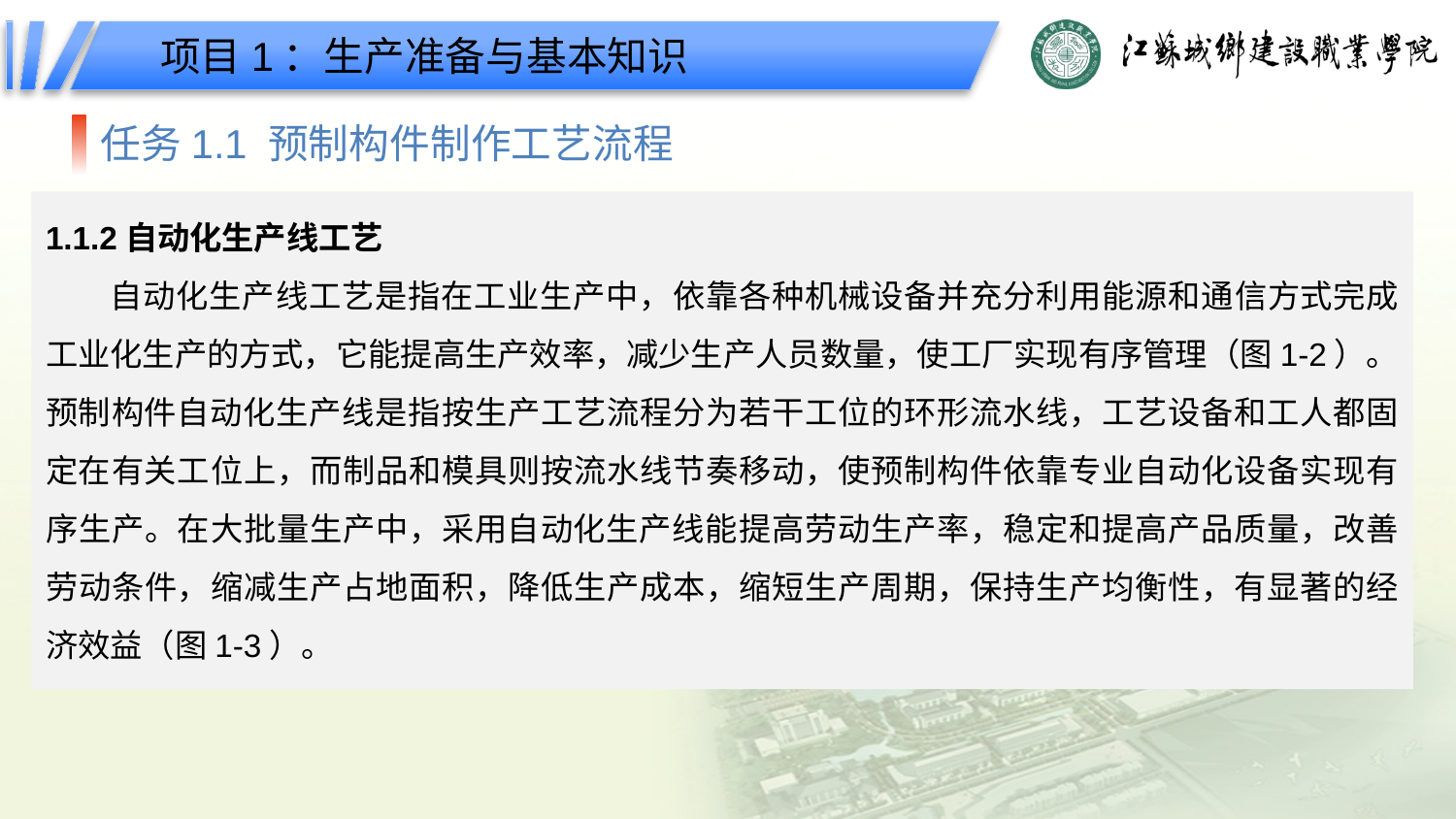

项目1：生产准备与基本知识
任务1.1 预制构件制作工艺流程

1.1.2自动化生产线工艺
自动化生产线工艺是指在工业生产中，依靠各种机械设备并充分利用能源和通信方式完成工业化生产的方式，它能提高生产效率，减少生产人员数量，使工厂实现有序管理（图1-2）。预制构件自动化生产线是指按生产工艺流程分为若干工位的环形流水线，工艺设备和工人都固定在有关工位上，而制品和模具则按流水线节奏移动，使预制构件依靠专业自动化设备实现有序生产。在大批量生产中，采用自动化生产线能提高劳动生产率，稳定和提高产品质量，改善劳动条件，缩减生产占地面积，降低生产成本，缩短生产周期，保持生产均衡性，有显著的经济效益（图1-3）。